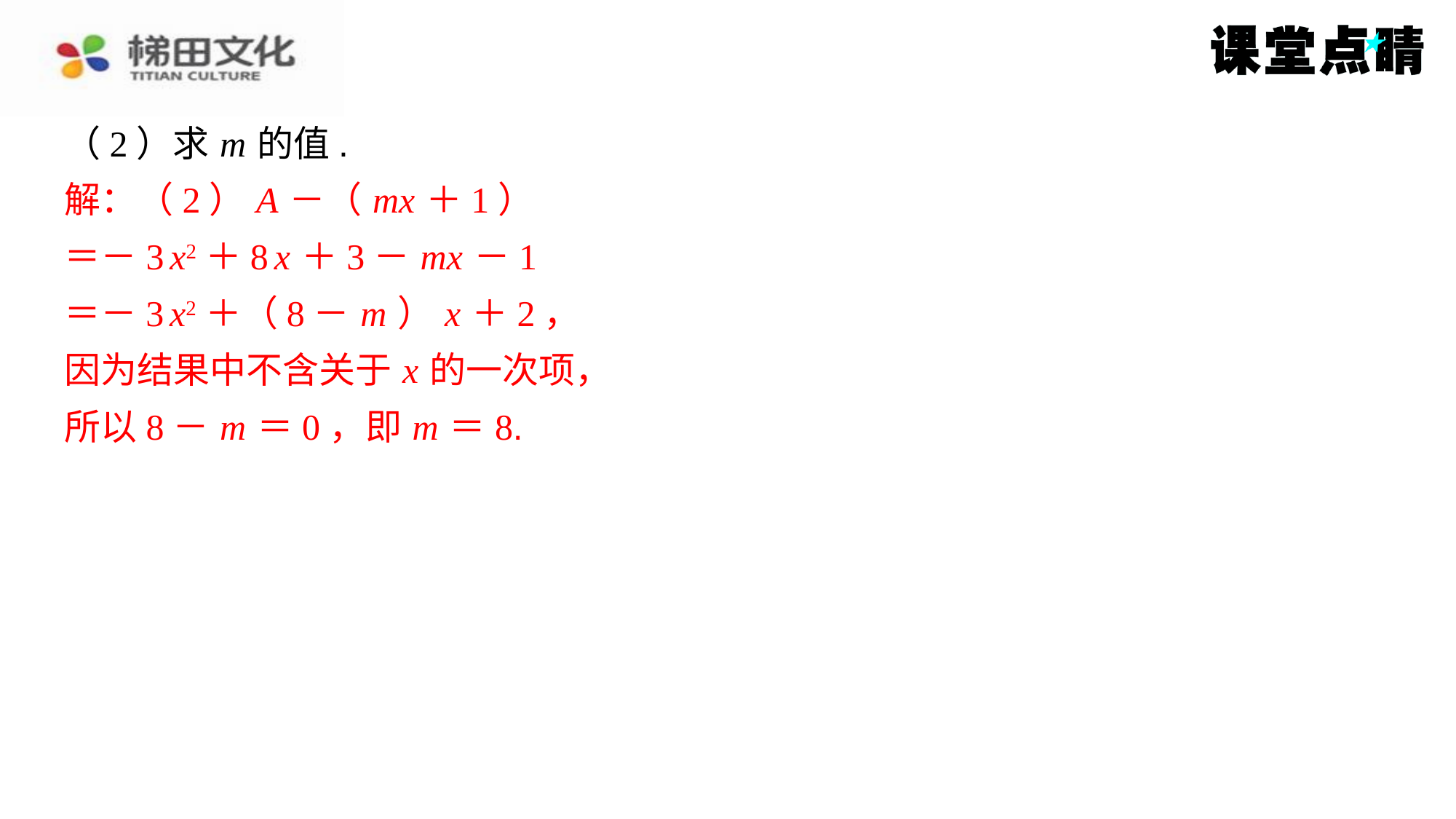

（2）求 m 的值.
解：（2） A －（ mx ＋1）
＝－3 x2＋8 x ＋3－ mx －1
＝－3 x2＋（8－ m ） x ＋2，
因为结果中不含关于 x 的一次项，
所以8－ m ＝0，即 m ＝8.
解：（2） A －（ mx ＋1）
＝－3 x2＋8 x ＋3－ mx －1
＝－3 x2＋（8－ m ） x ＋2，
因为结果中不含关于 x 的一次项，
所以8－ m ＝0，即 m ＝8.